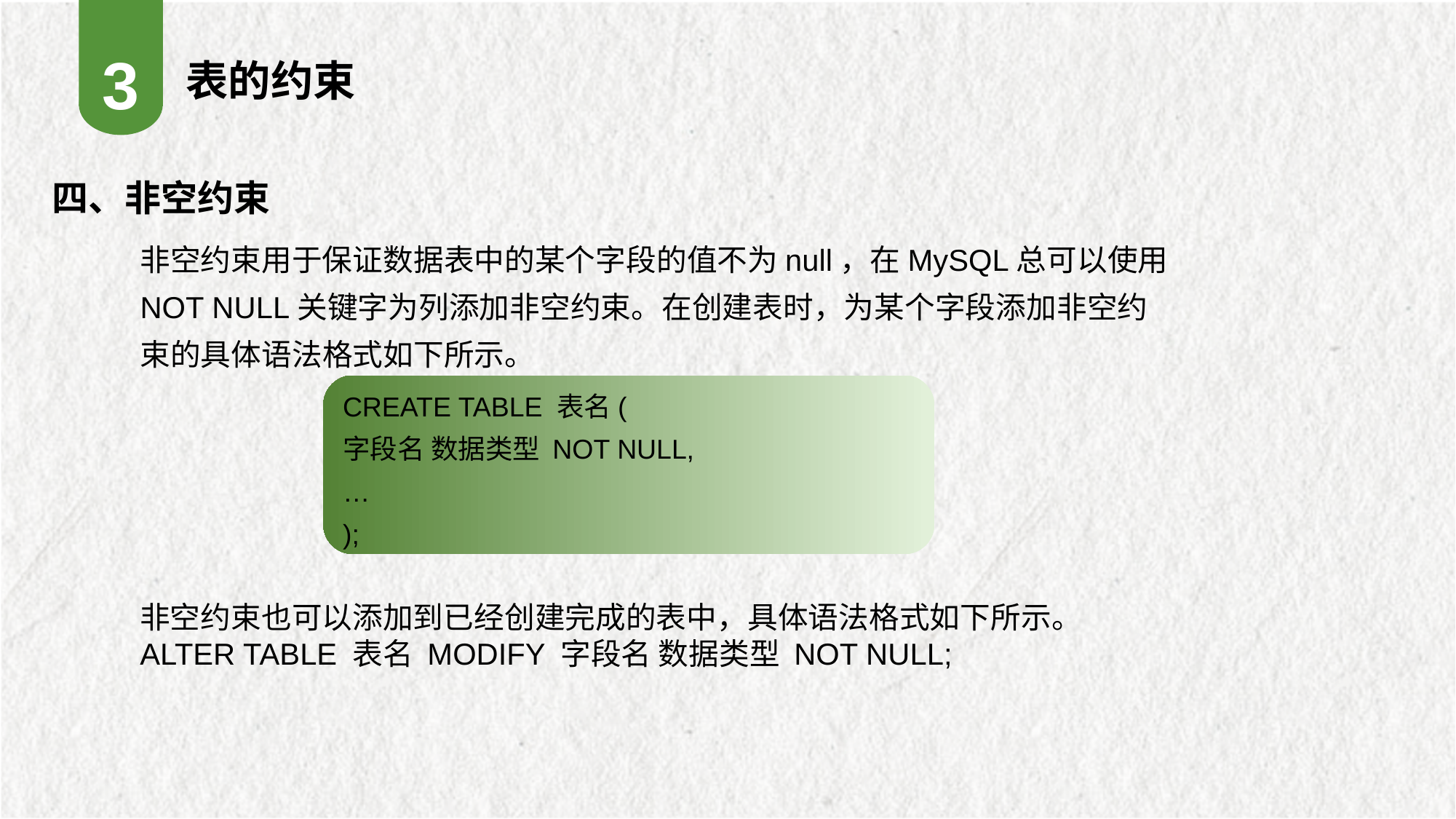

3
表的约束

四、非空约束
非空约束用于保证数据表中的某个字段的值不为null，在MySQL总可以使用NOT NULL关键字为列添加非空约束。在创建表时，为某个字段添加非空约束的具体语法格式如下所示。

CREATE TABLE 表名(
字段名 数据类型 NOT NULL,
…
);
非空约束也可以添加到已经创建完成的表中，具体语法格式如下所示。
ALTER TABLE 表名 MODIFY 字段名 数据类型 NOT NULL;